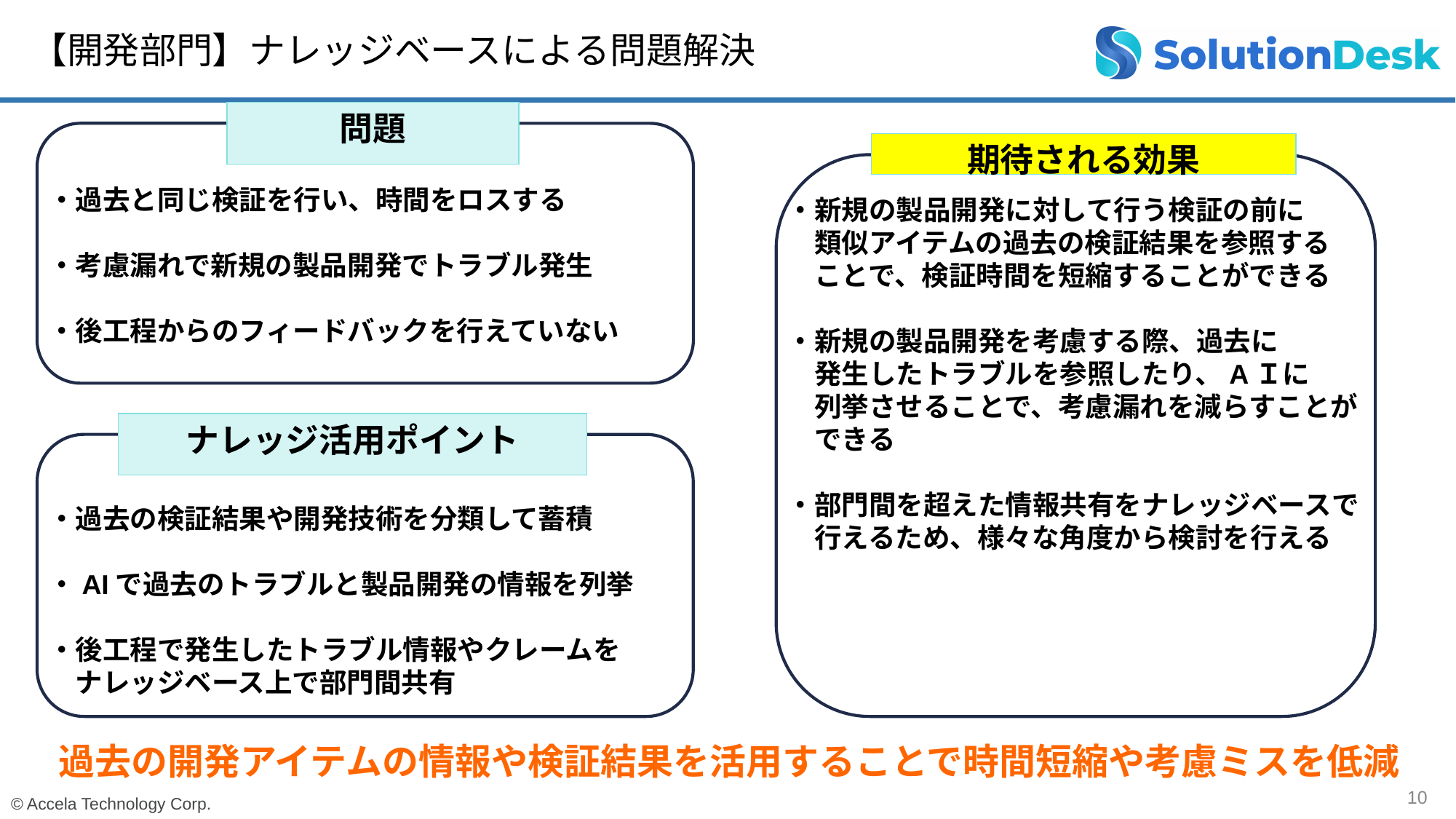

【開発部門】ナレッジベースによる問題解決
問題

期待される効果

・過去と同じ検証を行い、時間をロスする

・考慮漏れで新規の製品開発でトラブル発生

・後工程からのフィードバックを行えていない

・新規の製品開発に対して行う検証の前に
　類似アイテムの過去の検証結果を参照する
　ことで、検証時間を短縮することができる

・新規の製品開発を考慮する際、過去に
　発生したトラブルを参照したり、AＩに
　列挙させることで、考慮漏れを減らすことが
　できる

・部門間を超えた情報共有をナレッジベースで
　行えるため、様々な角度から検討を行える
ナレッジ活用ポイント

・過去の検証結果や開発技術を分類して蓄積

・AIで過去のトラブルと製品開発の情報を列挙

・後工程で発生したトラブル情報やクレームを
　ナレッジベース上で部門間共有
過去の開発アイテムの情報や検証結果を活用することで時間短縮や考慮ミスを低減
10